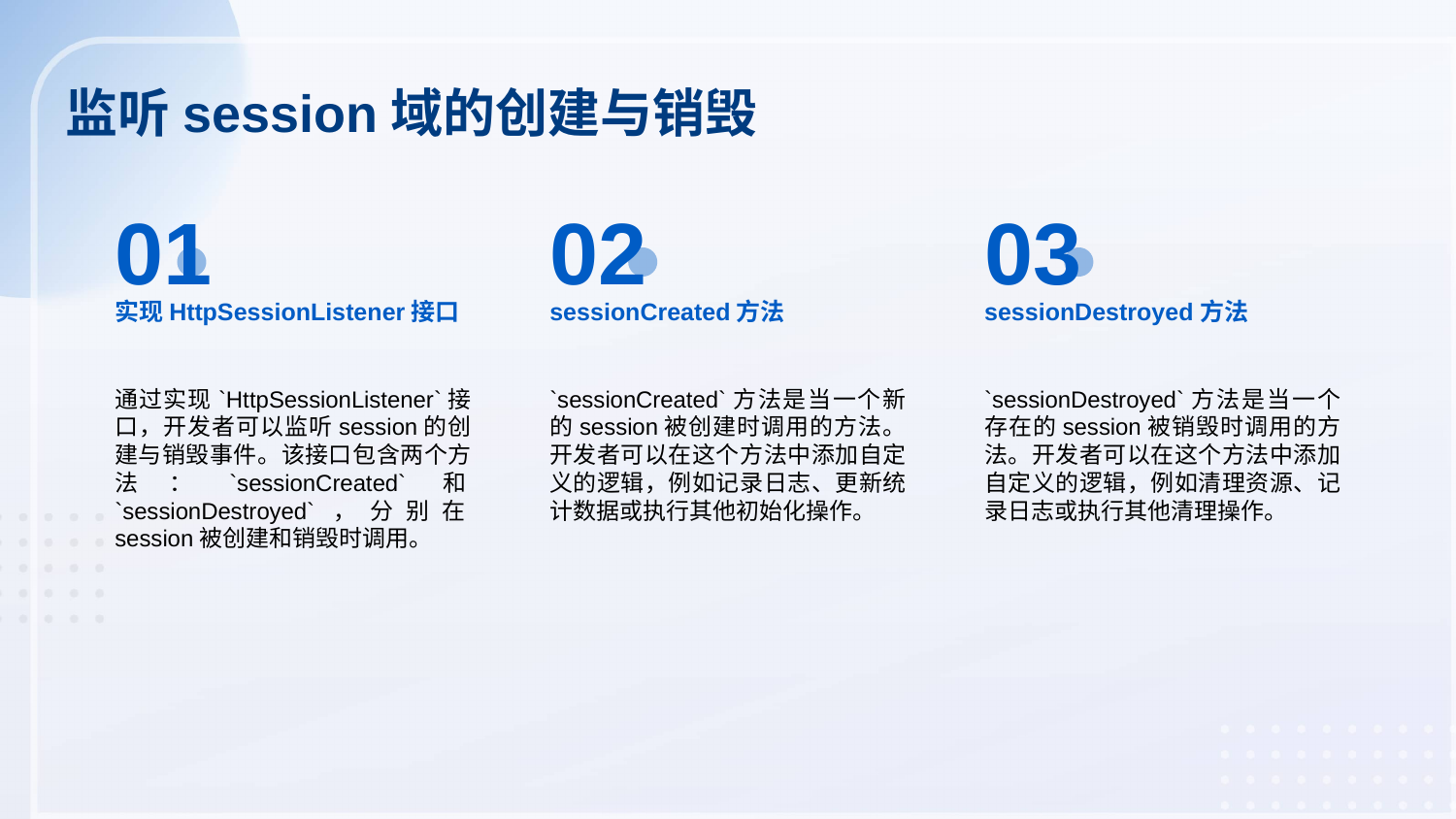

监听session域的创建与销毁
01
02
03

实现HttpSessionListener接口
sessionCreated方法
sessionDestroyed方法
通过实现`HttpSessionListener`接口，开发者可以监听session的创建与销毁事件。该接口包含两个方法：`sessionCreated`和`sessionDestroyed`，分别在session被创建和销毁时调用。
`sessionCreated`方法是当一个新的session被创建时调用的方法。开发者可以在这个方法中添加自定义的逻辑，例如记录日志、更新统计数据或执行其他初始化操作。
`sessionDestroyed`方法是当一个存在的session被销毁时调用的方法。开发者可以在这个方法中添加自定义的逻辑，例如清理资源、记录日志或执行其他清理操作。